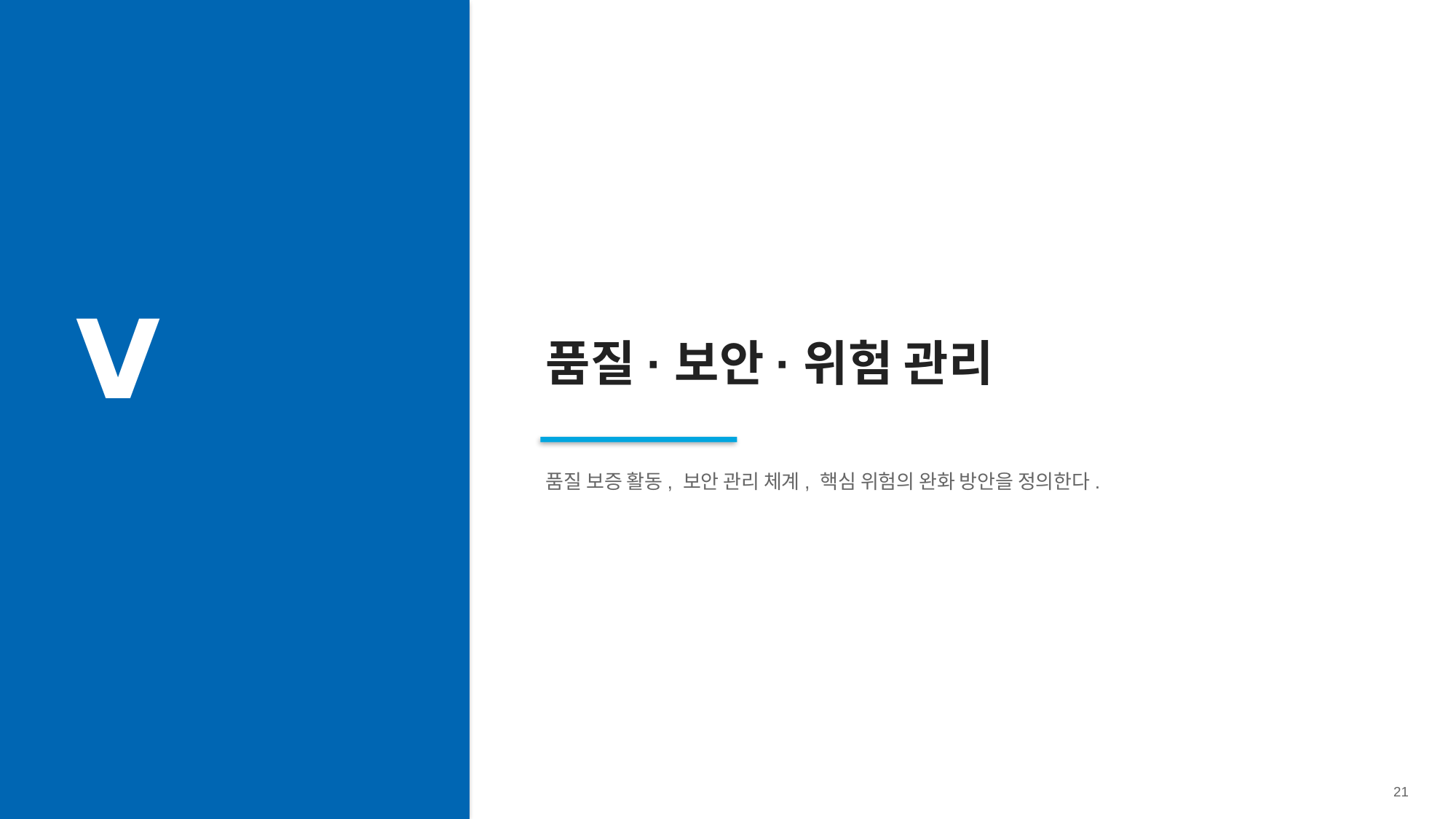

Ⅴ
품질·보안·위험 관리

품질 보증 활동, 보안 관리 체계, 핵심 위험의 완화 방안을 정의한다.
21